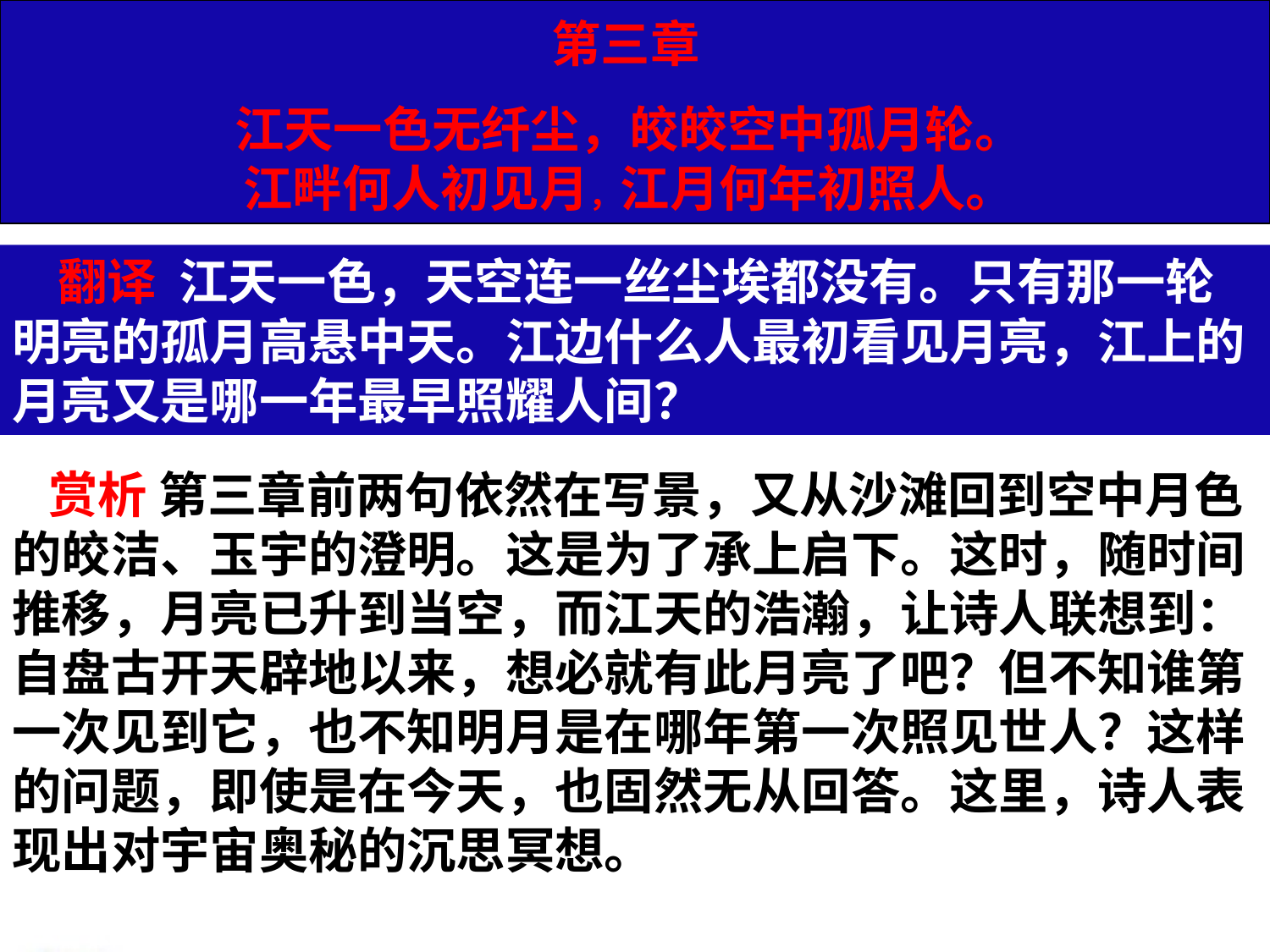

第三章
江天一色无纤尘，皎皎空中孤月轮。
江畔何人初见月，江月何年初照人。
   翻译  江天一色，天空连一丝尘埃都没有。只有那一轮明亮的孤月高悬中天。江边什么人最初看见月亮，江上的月亮又是哪一年最早照耀人间？
    赏析 第三章前两句依然在写景，又从沙滩回到空中月色的皎洁、玉宇的澄明。这是为了承上启下。这时，随时间推移，月亮已升到当空，而江天的浩瀚，让诗人联想到：自盘古开天辟地以来，想必就有此月亮了吧？但不知谁第一次见到它，也不知明月是在哪年第一次照见世人？这样的问题，即使是在今天，也固然无从回答。这里，诗人表现出对宇宙奥秘的沉思冥想。